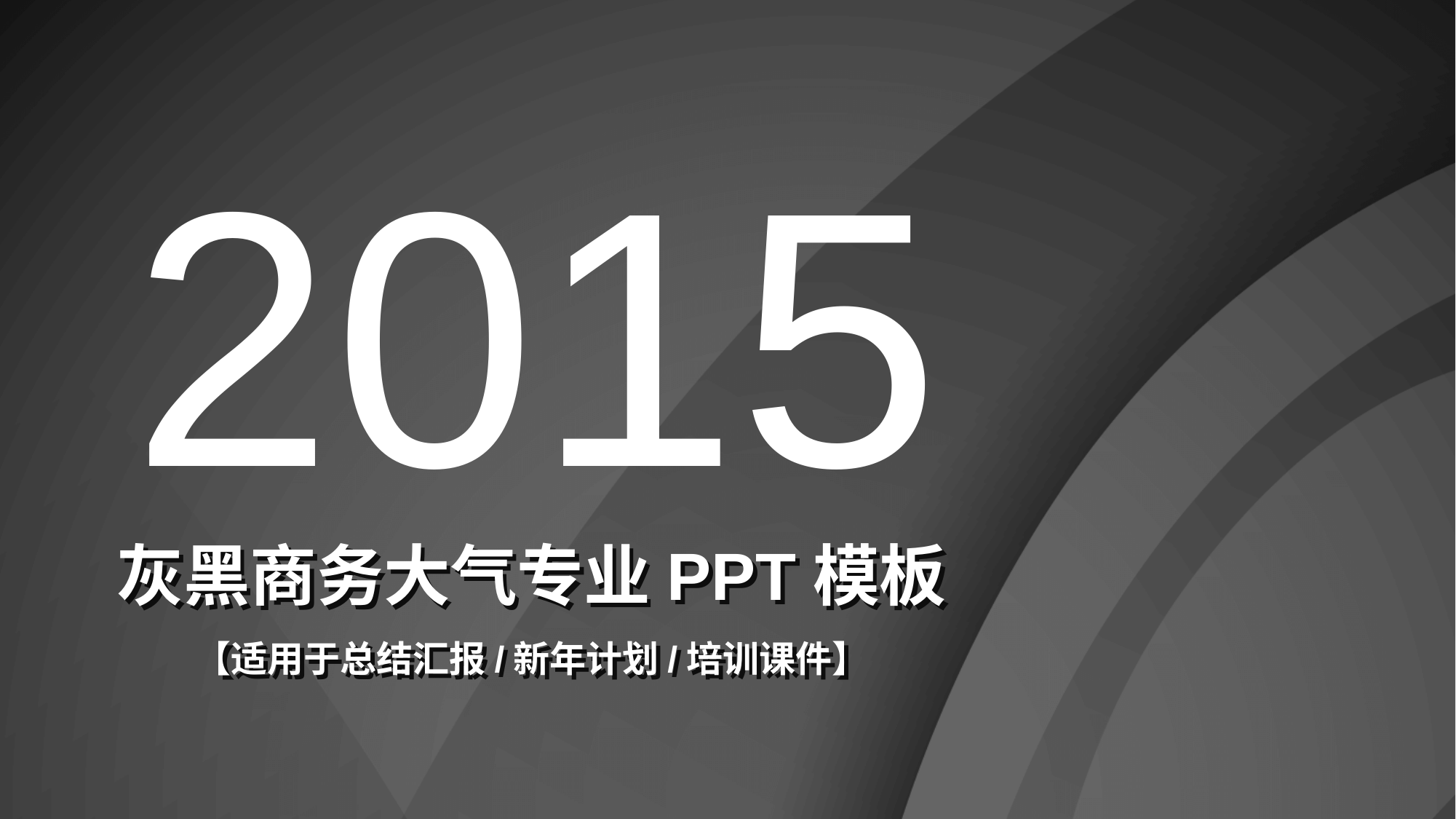

2015
灰黑商务大气专业PPT模板
【适用于总结汇报/新年计划/培训课件】
灰黑商务大气专业PPT模板
【适用于总结汇报/新年计划/培训课件】